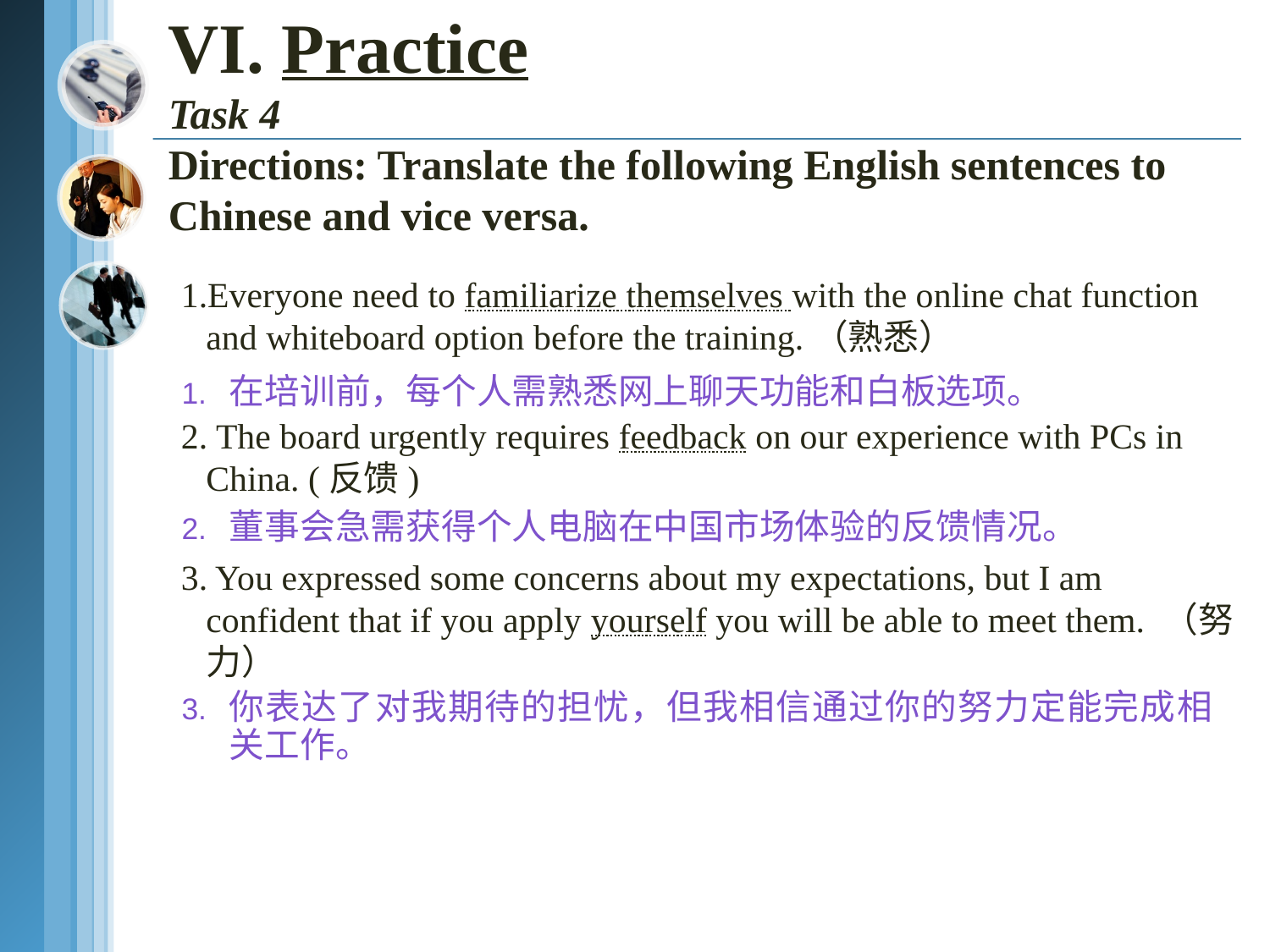

# VI. Practice Task 4 Directions: Translate the following English sentences to Chinese and vice versa.
1.Everyone need to familiarize themselves with the online chat function and whiteboard option before the training.（熟悉）

2. The board urgently requires feedback on our experience with PCs in China. (反馈)

3. You expressed some concerns about my expectations, but I am confident that if you apply yourself you will be able to meet them. （努力）

在培训前，每个人需熟悉网上聊天功能和白板选项。

董事会急需获得个人电脑在中国市场体验的反馈情况。

你表达了对我期待的担忧，但我相信通过你的努力定能完成相关工作。